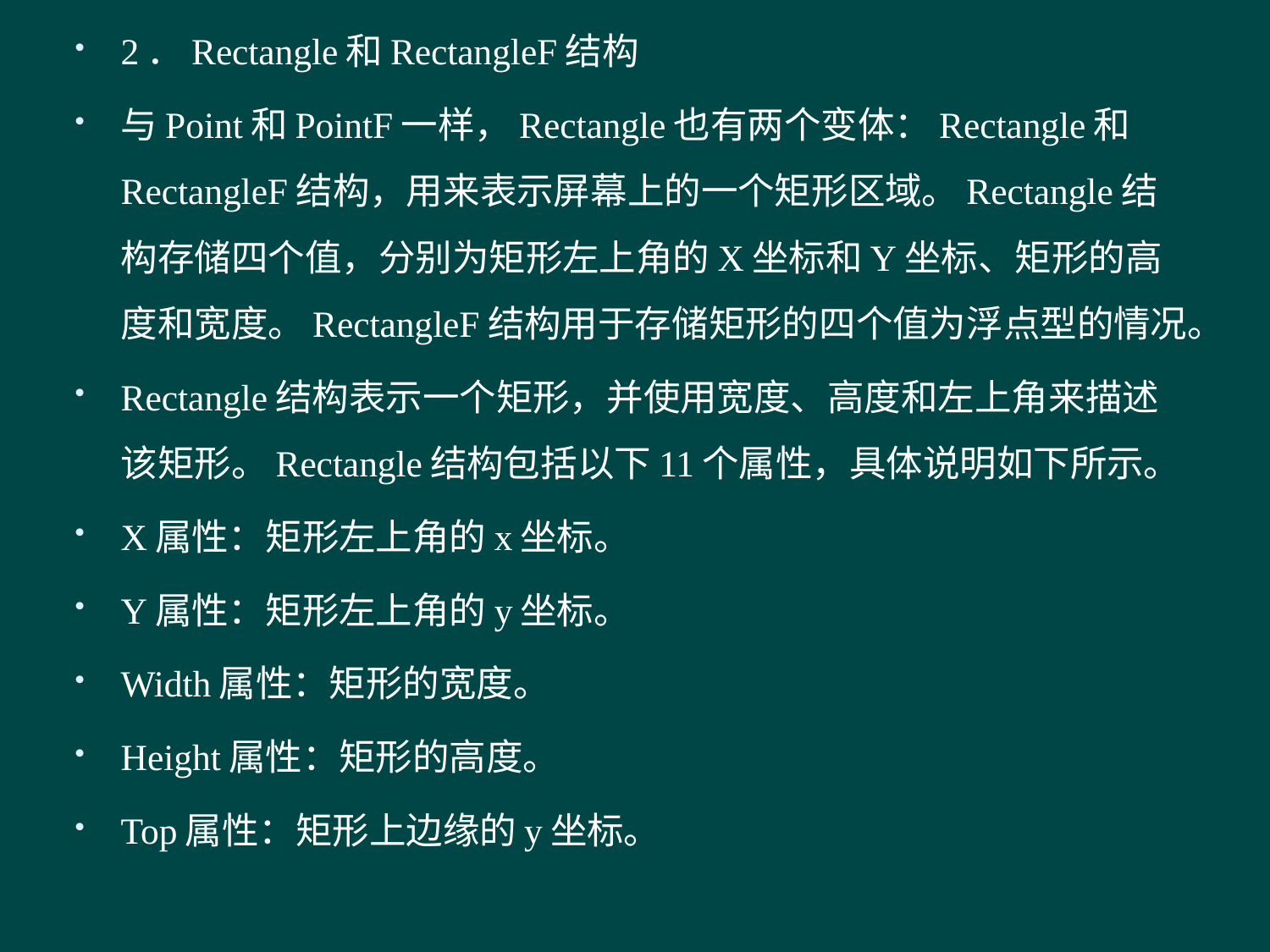

2．Rectangle和RectangleF结构
与Point和PointF一样，Rectangle也有两个变体：Rectangle和RectangleF结构，用来表示屏幕上的一个矩形区域。Rectangle结构存储四个值，分别为矩形左上角的X坐标和Y坐标、矩形的高度和宽度。RectangleF结构用于存储矩形的四个值为浮点型的情况。
Rectangle结构表示一个矩形，并使用宽度、高度和左上角来描述该矩形。Rectangle结构包括以下11个属性，具体说明如下所示。
X属性：矩形左上角的x坐标。
Y属性：矩形左上角的y坐标。
Width属性：矩形的宽度。
Height属性：矩形的高度。
Top属性：矩形上边缘的y坐标。
#